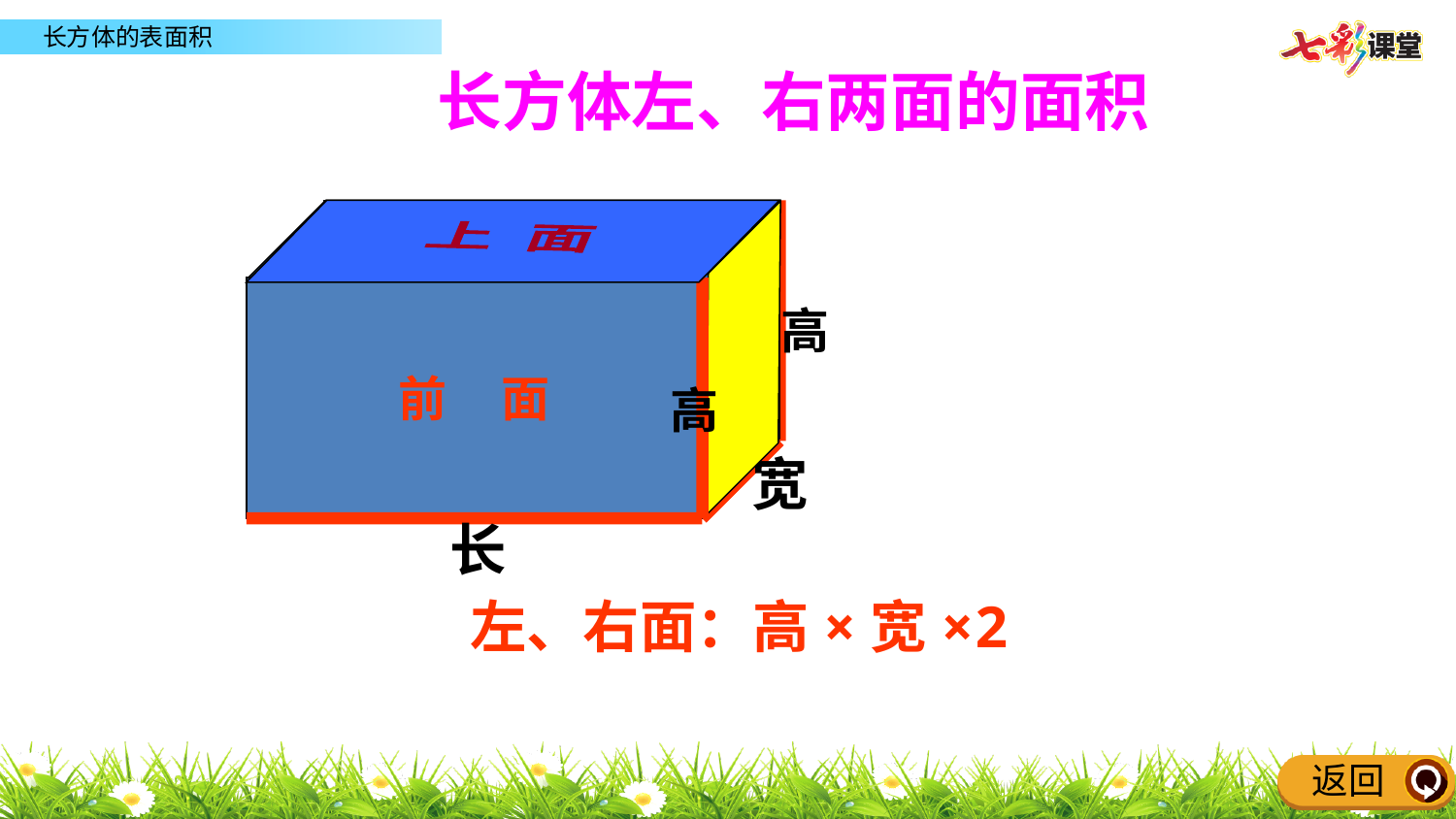

长方体左、右两面的面积
上  面

后     面

高
长
左  面
高
宽
右 面
高
宽
右面

前     面

高
长

宽
左、右面：高×宽×2